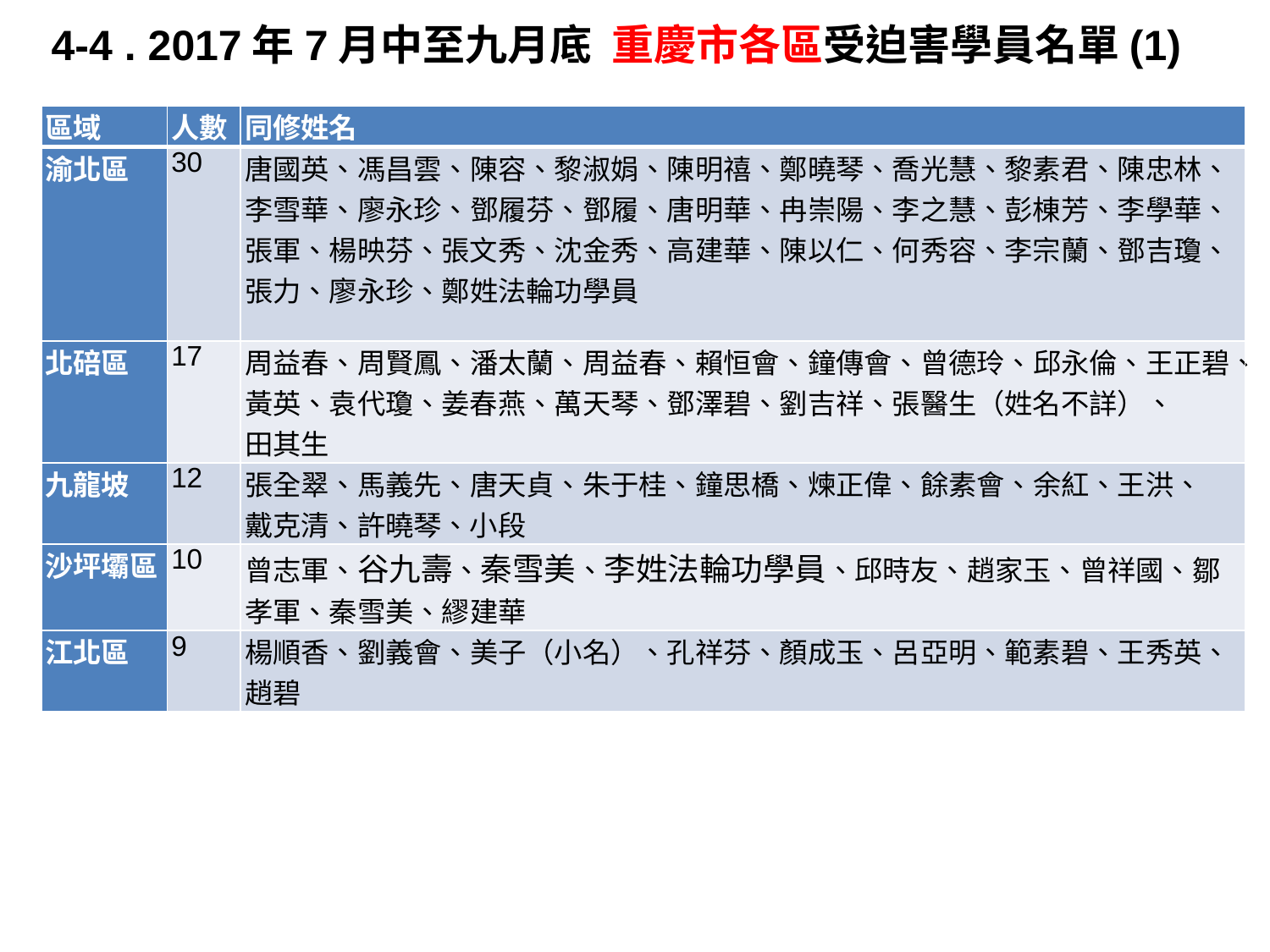

4-4 . 2017年7月中至九月底  重慶市各區受迫害學員名單(1)
| 區域 | 人數 | 同修姓名 |
| --- | --- | --- |
| 渝北區 | 30 | 唐國英、馮昌雲、陳容、黎淑娟、陳明禧、鄭曉琴、喬光慧、黎素君、陳忠林、李雪華、廖永珍、鄧履芬、鄧履、唐明華、冉崇陽、李之慧、彭棟芳、李學華、張軍、楊映芬、張文秀、沈金秀、高建華、陳以仁、何秀容、李宗蘭、鄧吉瓊、張力、廖永珍、鄭姓法輪功學員 |
| 北碚區 | 17 | 周益春、周賢鳳、潘太蘭、周益春、賴恒會、鐘傳會、曾德玲、邱永倫、王正碧、黃英、袁代瓊、姜春燕、萬天琴、鄧澤碧、劉吉祥、張醫生（姓名不詳）、 田其生 |
| 九龍坡 | 12 | 張全翠、馬義先、唐天貞、朱于桂、鐘思橋、煉正偉、餘素會、余紅、王洪、 戴克清、許曉琴、小段 |
| 沙坪壩區 | 10 | 曾志軍、谷九壽、秦雪美、李姓法輪功學員、邱時友、趙家玉、曾祥國、鄒孝軍、秦雪美、繆建華 |
| 江北區 | 9 | 楊順香、劉義會、美子（小名）、孔祥芬、顏成玉、呂亞明、範素碧、王秀英、趙碧 |